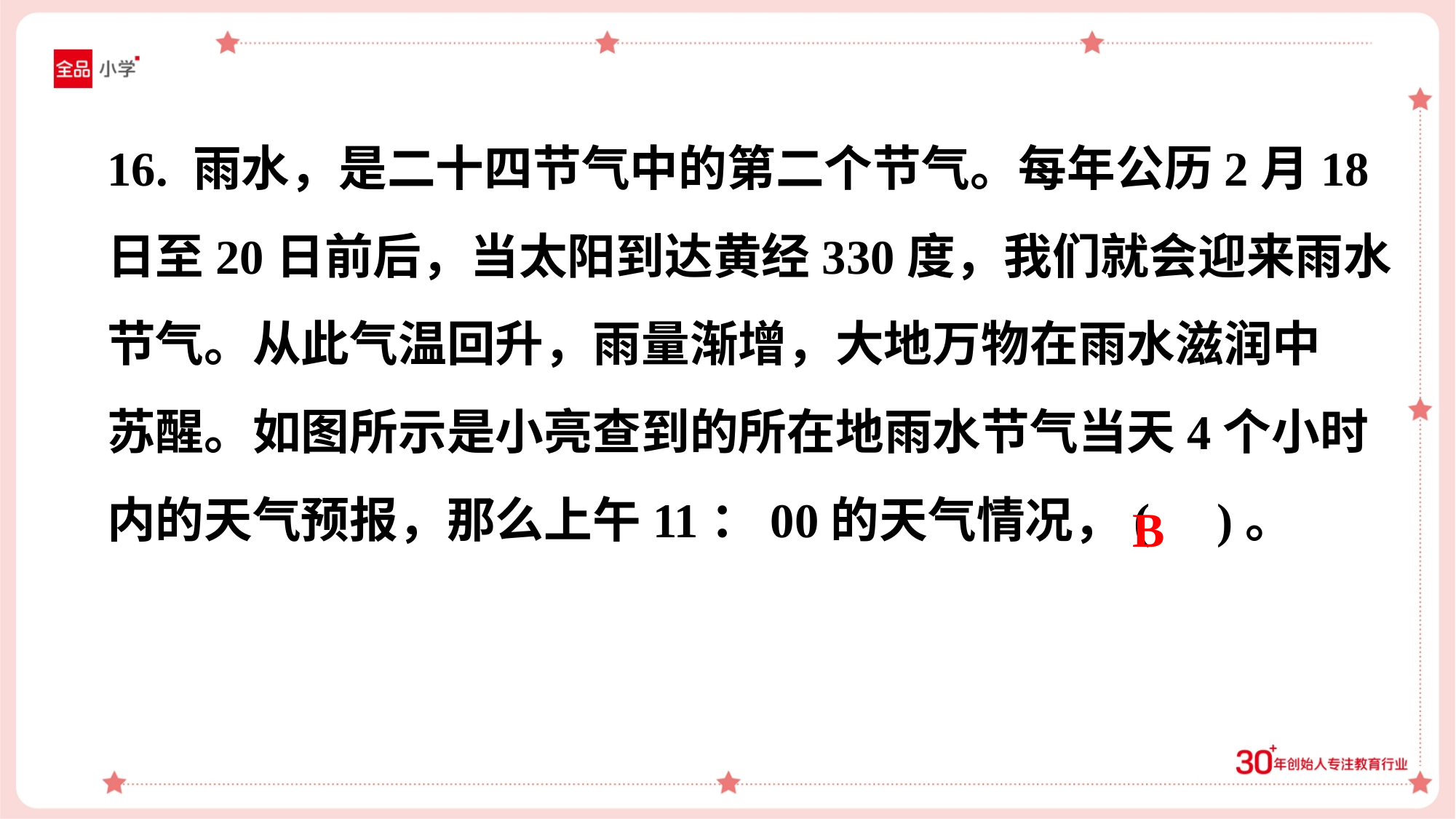

16. 雨水，是二十四节气中的第二个节气。每年公历2月18
日至20日前后，当太阳到达黄经330度，我们就会迎来雨水
节气。从此气温回升，雨量渐增，大地万物在雨水滋润中
苏醒。如图所示是小亮查到的所在地雨水节气当天4个小时
内的天气预报，那么上午11：00的天气情况，(     )。
B